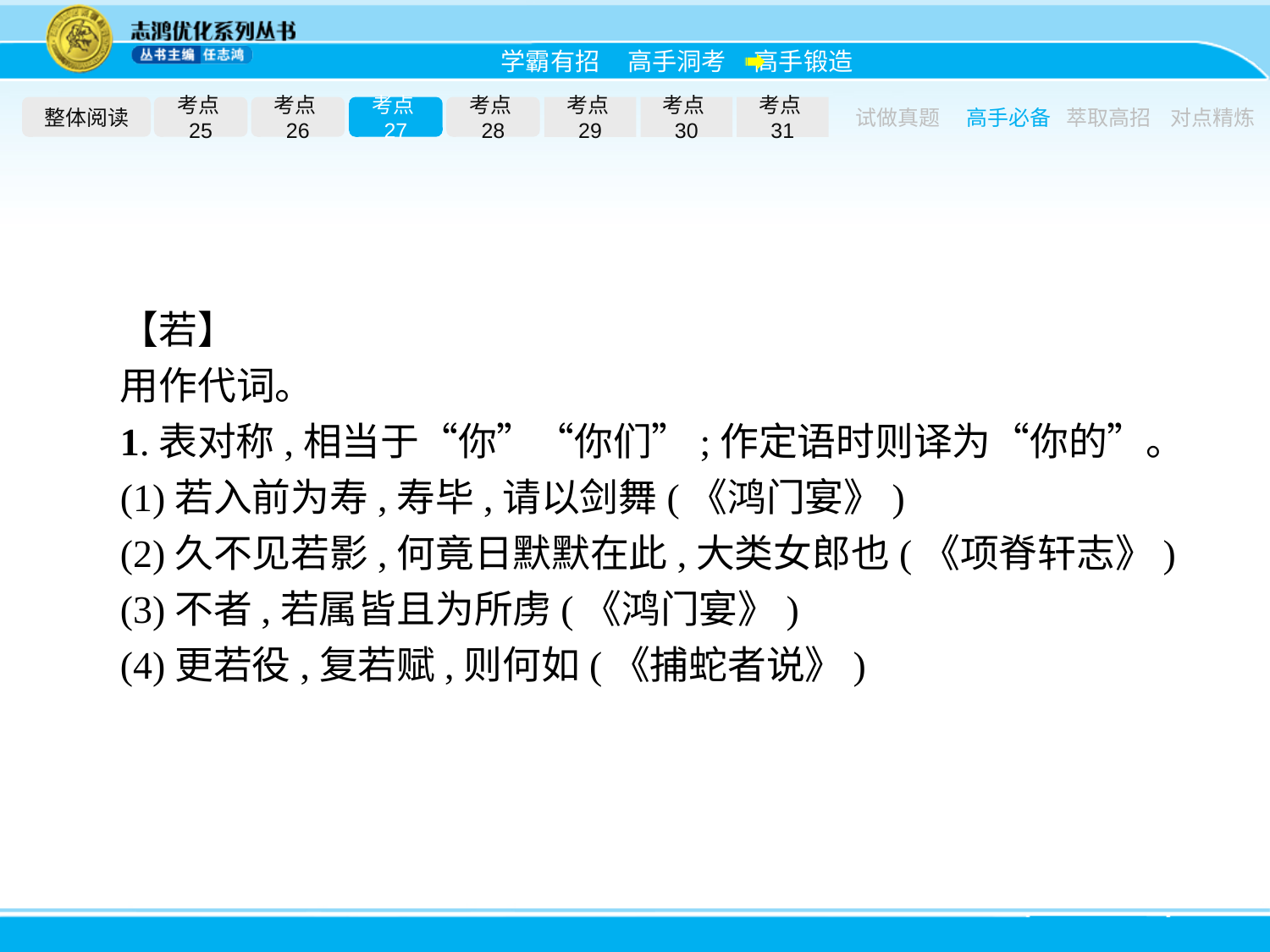

整体阅读
考点25
考点26
考点27
考点28
考点29
考点30
考点31
试做真题
高手必备
萃取高招
对点精炼
【若】
用作代词。
1.表对称,相当于“你”“你们”;作定语时则译为“你的”。
(1)若入前为寿,寿毕,请以剑舞(《鸿门宴》)
(2)久不见若影,何竟日默默在此,大类女郎也(《项脊轩志》)
(3)不者,若属皆且为所虏(《鸿门宴》)
(4)更若役,复若赋,则何如(《捕蛇者说》)